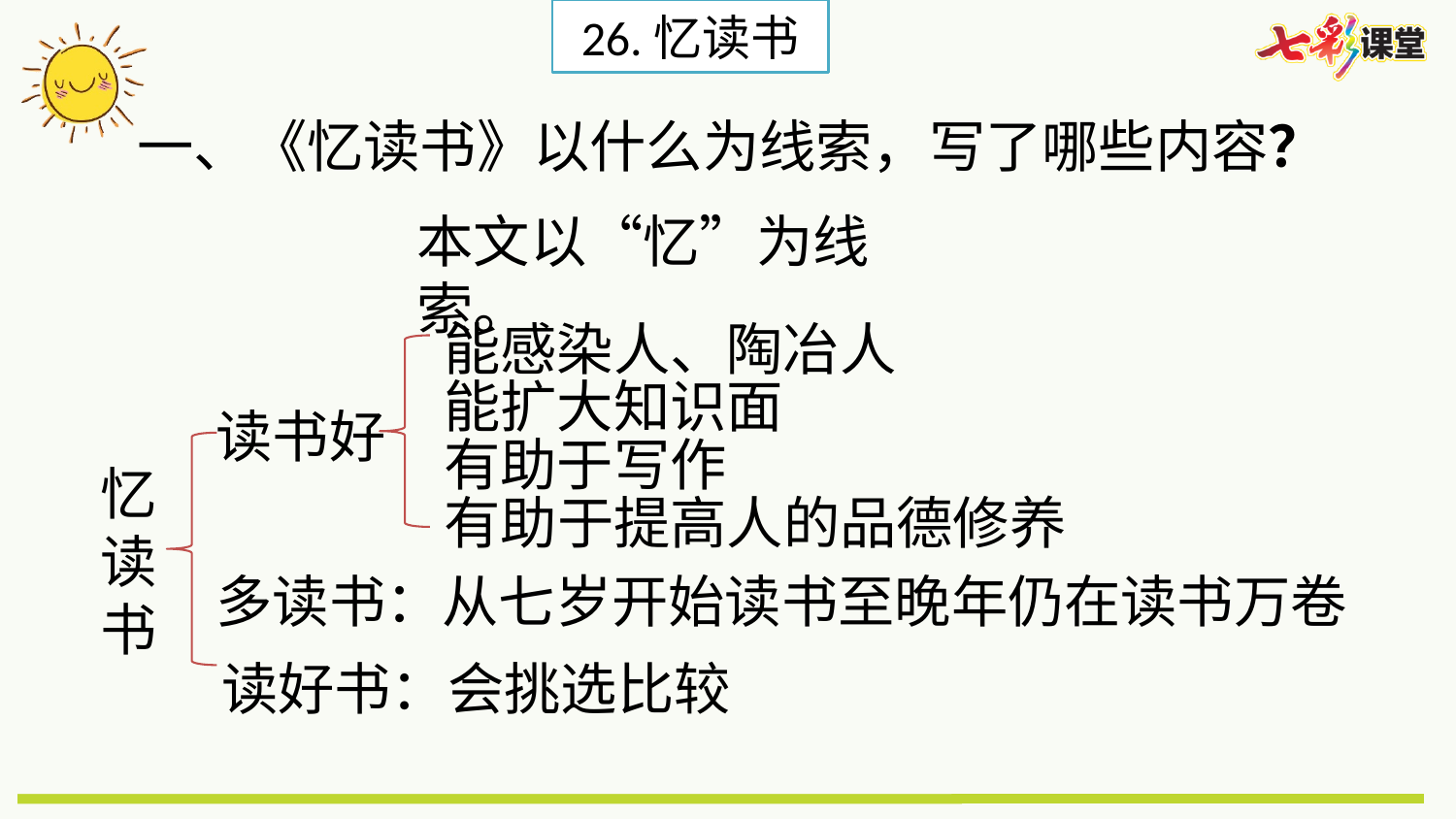

26.忆读书
一、《忆读书》以什么为线索，写了哪些内容？
本文以“忆”为线索。
能感染人、陶冶人

能扩大知识面
读书好
有助于写作

忆读书
有助于提高人的品德修养
多读书：从七岁开始读书至晚年仍在读书万卷
读好书：会挑选比较